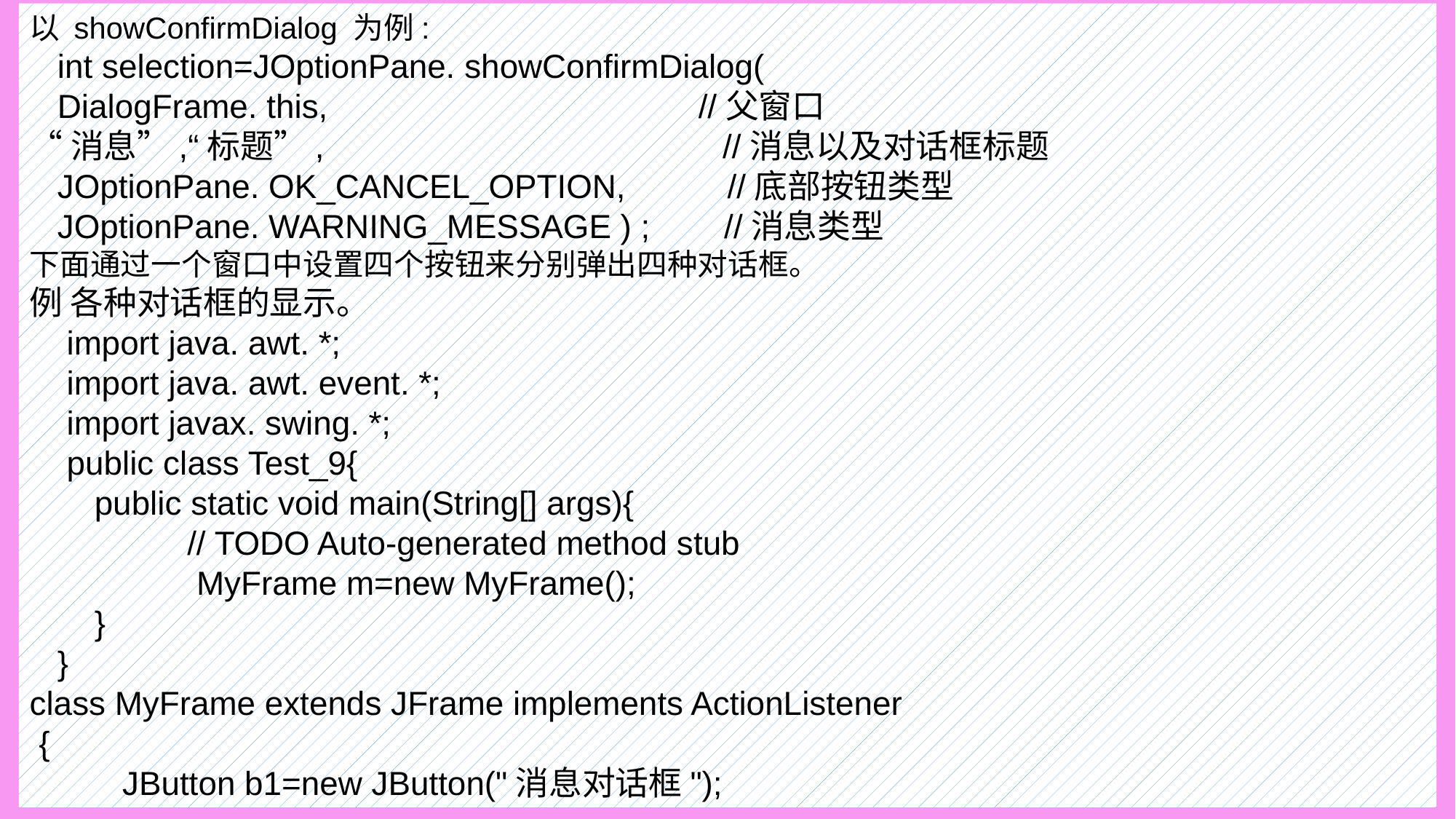

以 showConfirmDialog 为例:
   int selection=JOptionPane. showConfirmDialog(
   DialogFrame. this,                                        //父窗口
“消息”,“标题”,                                           //消息以及对话框标题
   JOptionPane. OK_CANCEL_OPTION,           //底部按钮类型
   JOptionPane. WARNING_MESSAGE ) ;        //消息类型
下面通过一个窗口中设置四个按钮来分别弹出四种对话框。
例 各种对话框的显示。
    import java. awt. *;
    import java. awt. event. *;
    import javax. swing. *;
    public class Test_9{
       public static void main(String[] args){
                 // TODO Auto-generated method stub
                  MyFrame m=new MyFrame();
       }
   }
class MyFrame extends JFrame implements ActionListener
 {
          JButton b1=new JButton("消息对话框");